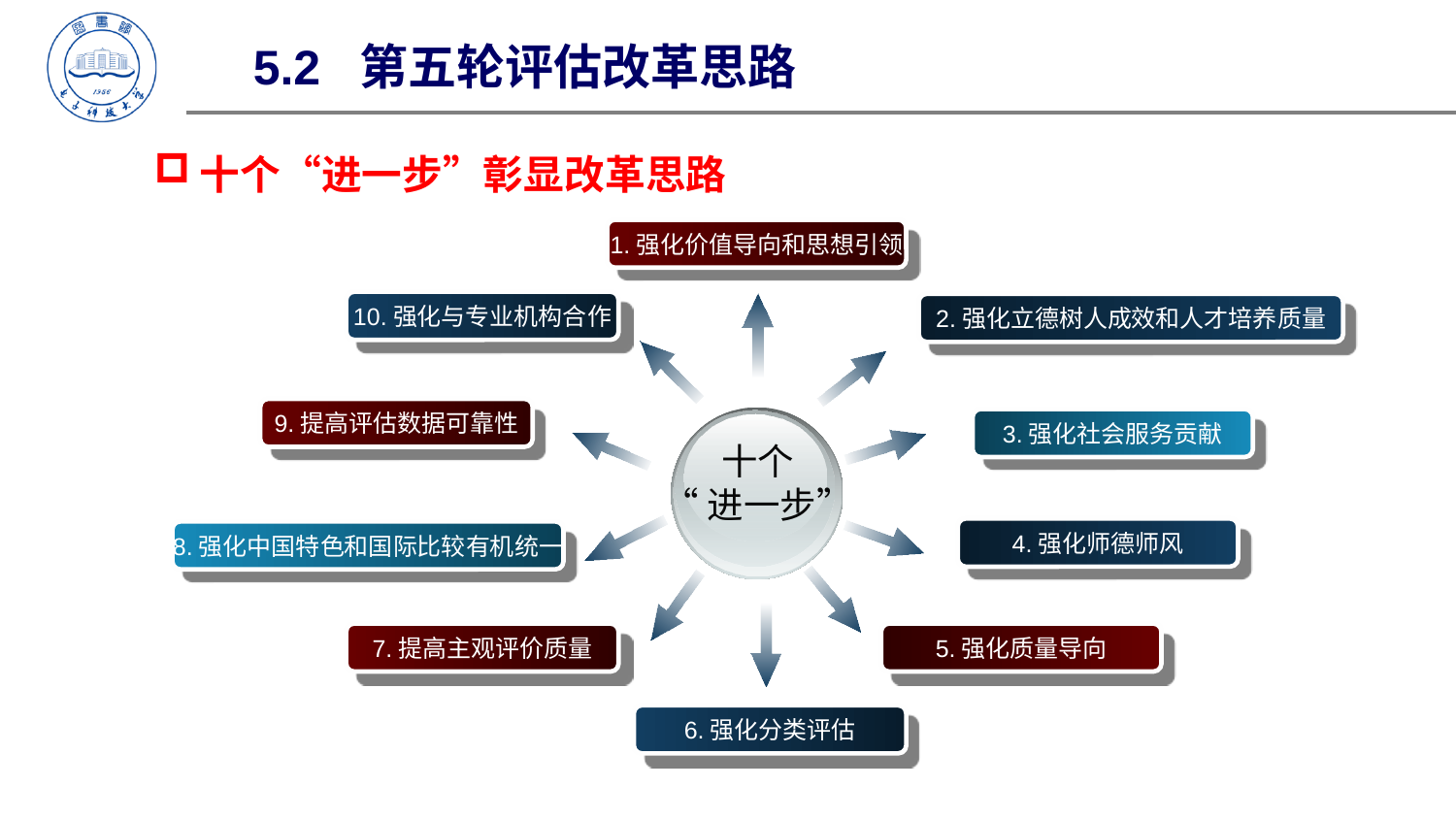

5.2  第五轮评估改革思路
十个“进一步”彰显改革思路
1.强化价值导向和思想引领
10.强化与专业机构合作
2.强化立德树人成效和人才培养质量

9.提高评估数据可靠性

十个
“进一步”
3.强化社会服务贡献

4.强化师德师风
8.强化中国特色和国际比较有机统一

7.提高主观评价质量
5.强化质量导向

6.强化分类评估